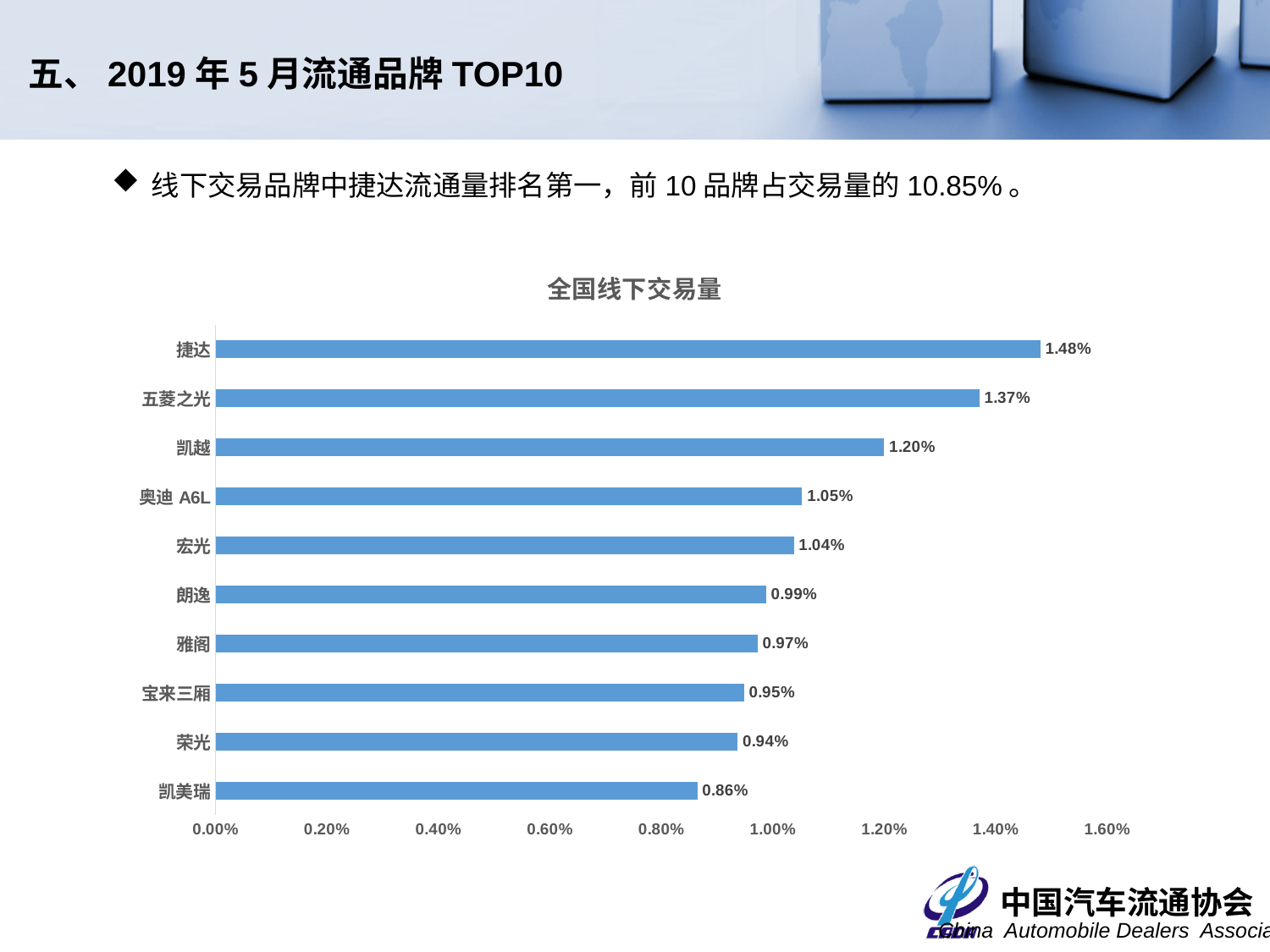

五、2019年5月流通品牌TOP10
线下交易品牌中捷达流通量排名第一，前10品牌占交易量的10.85%。

### Chart: 全国线下交易量

| Category |  |
|---|---|
| 凯美瑞 | 0.008643663476030303 |
| 荣光 | 0.009367295810917366 |
| 宝来三厢 | 0.009482078870933934 |
| 雅阁 | 0.009726616694447495 |
| 朗逸 | 0.009876333729251714 |
| 宏光 | 0.010375390511932448 |
| 奥迪A6L | 0.010525107546736667 |
| 凯越 | 0.01199732505564483 |
| 五菱之光 | 0.01370409925241294 |
| 捷达 | 0.014797033606483746 |